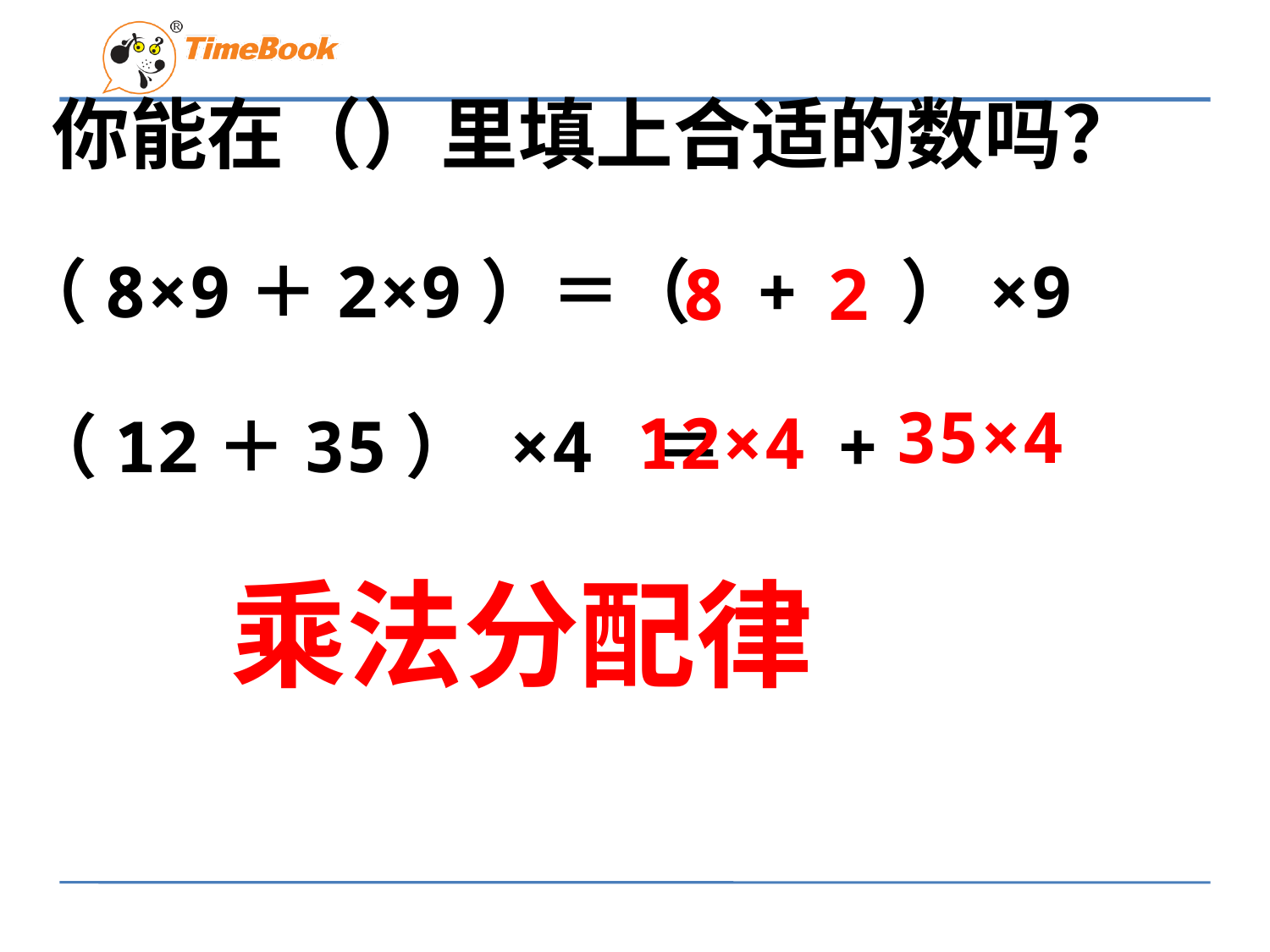

# 你能在（）里填上合适的数吗？
（8×9＋2×9）＝（   +  ）×9
8
2
35×4
12×4
（12＋35） ×4 ＝      +
乘法分配律